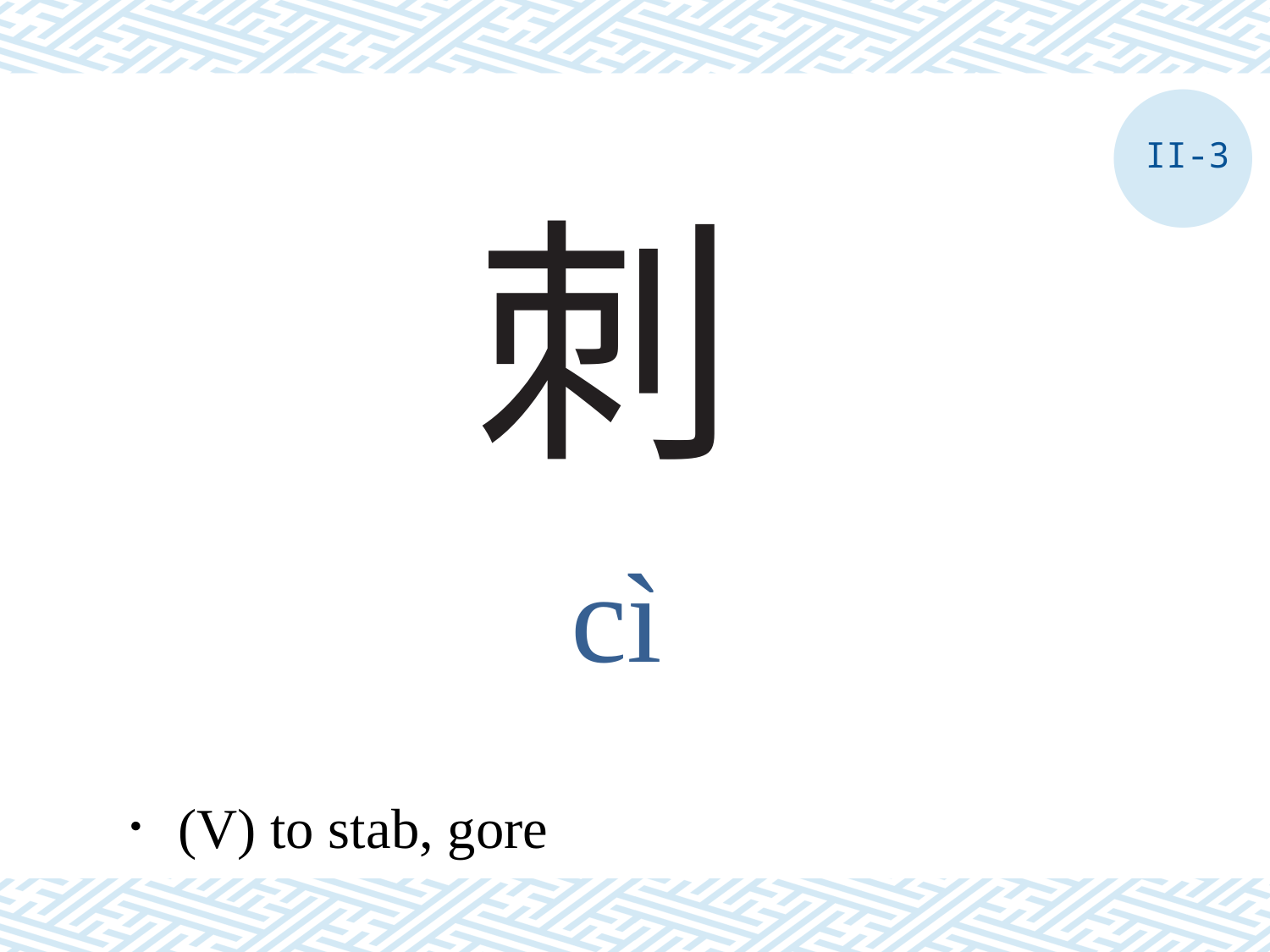

II-3

# 刺
cì
．(V) to stab, gore